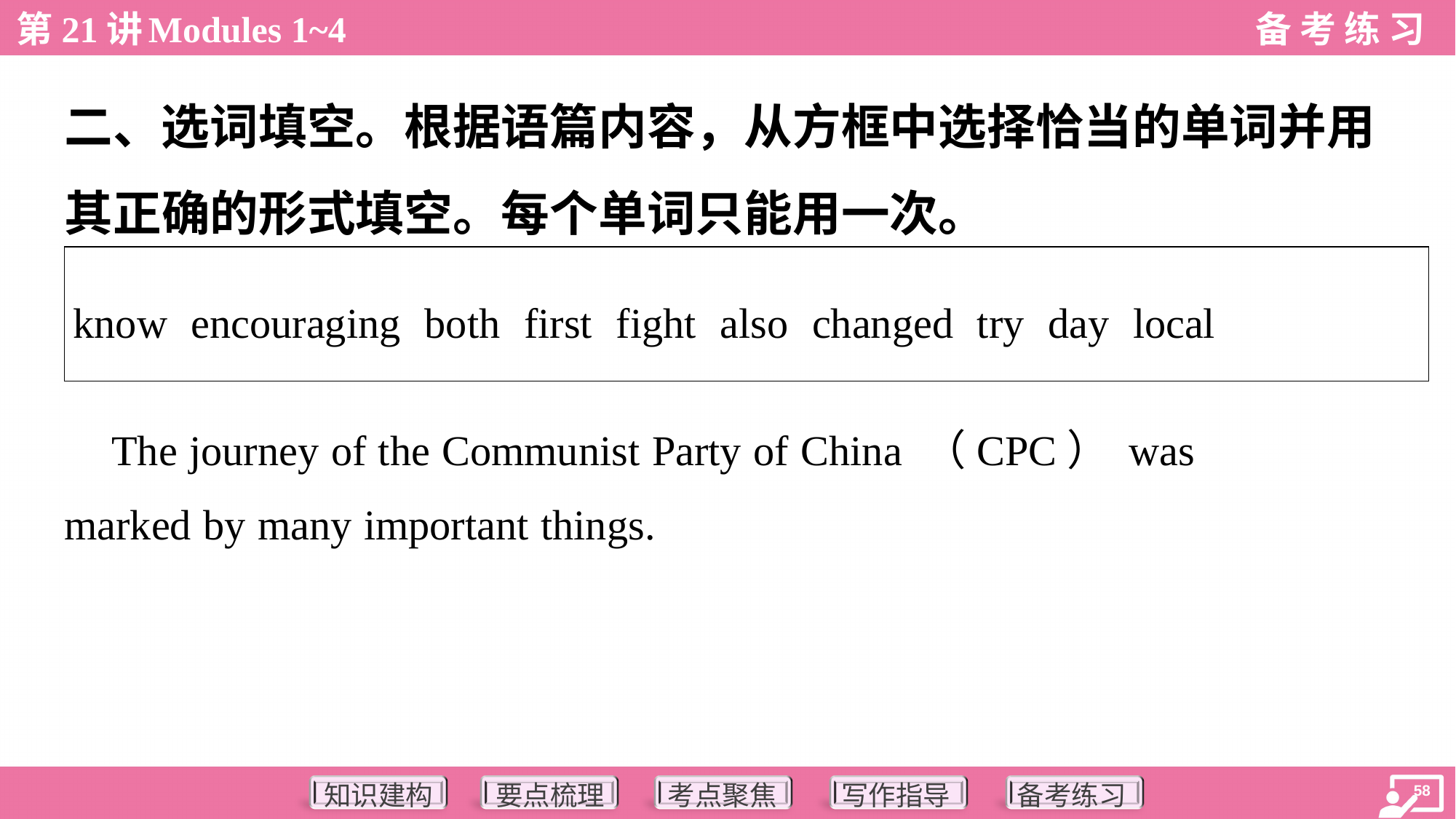

二、选词填空。根据语篇内容，从方框中选择恰当的单词并用
其正确的形式填空。每个单词只能用一次。
| know encouraging both first fight also changed try day local |
| --- |
    The journey of the Communist Party of China （CPC） was
marked by many important things.